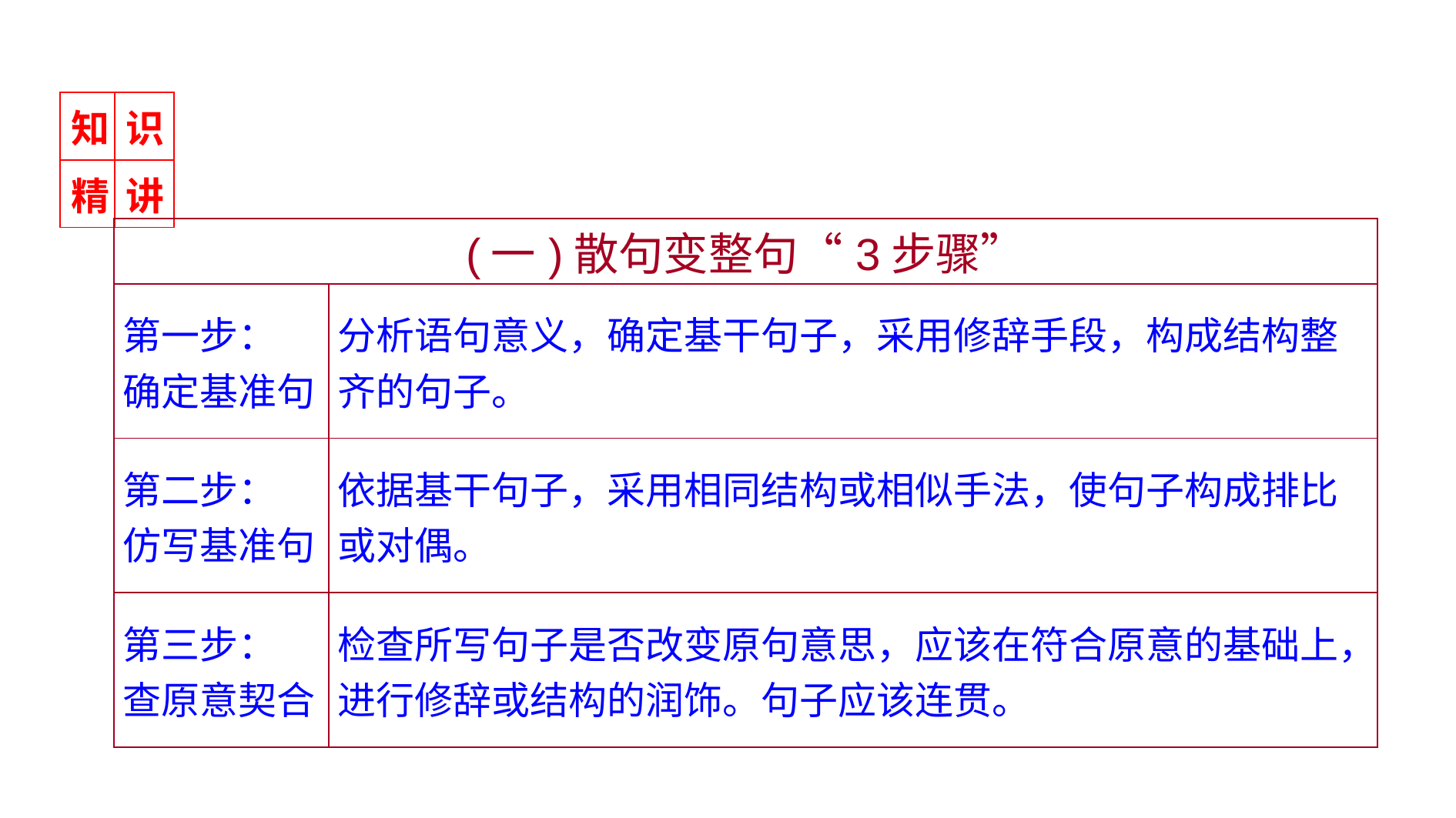

| 知 | 识 |
| --- | --- |
| 精 | 讲 |
| (一)散句变整句“3步骤” |  |
| --- | --- |
| 第一步： 确定基准句 | 分析语句意义，确定基干句子，采用修辞手段，构成结构整齐的句子。 |
| 第二步： 仿写基准句 | 依据基干句子，采用相同结构或相似手法，使句子构成排比或对偶。 |
| 第三步： 查原意契合 | 检查所写句子是否改变原句意思，应该在符合原意的基础上，进行修辞或结构的润饰。句子应该连贯。 |